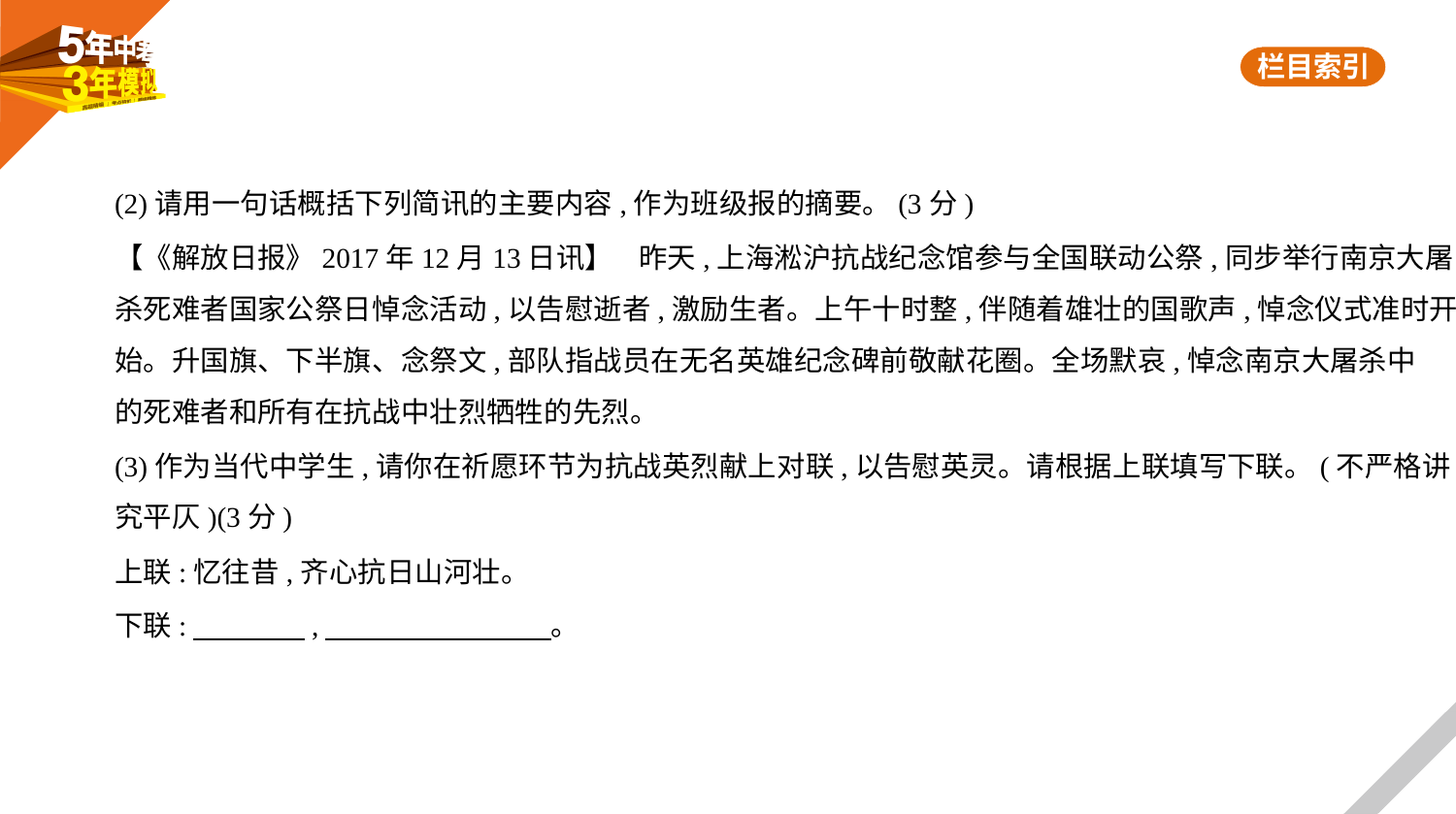

(2)请用一句话概括下列简讯的主要内容,作为班级报的摘要。(3分)
【《解放日报》2017年12月13日讯】    昨天,上海淞沪抗战纪念馆参与全国联动公祭,同步举行南京大屠
杀死难者国家公祭日悼念活动,以告慰逝者,激励生者。上午十时整,伴随着雄壮的国歌声,悼念仪式准时开
始。升国旗、下半旗、念祭文,部队指战员在无名英雄纪念碑前敬献花圈。全场默哀,悼念南京大屠杀中
的死难者和所有在抗战中壮烈牺牲的先烈。
(3)作为当代中学生,请你在祈愿环节为抗战英烈献上对联,以告慰英灵。请根据上联填写下联。(不严格讲
究平仄)(3分)
上联:忆往昔,齐心抗日山河壮。
下联:　　　    ,　　　　　　　    。